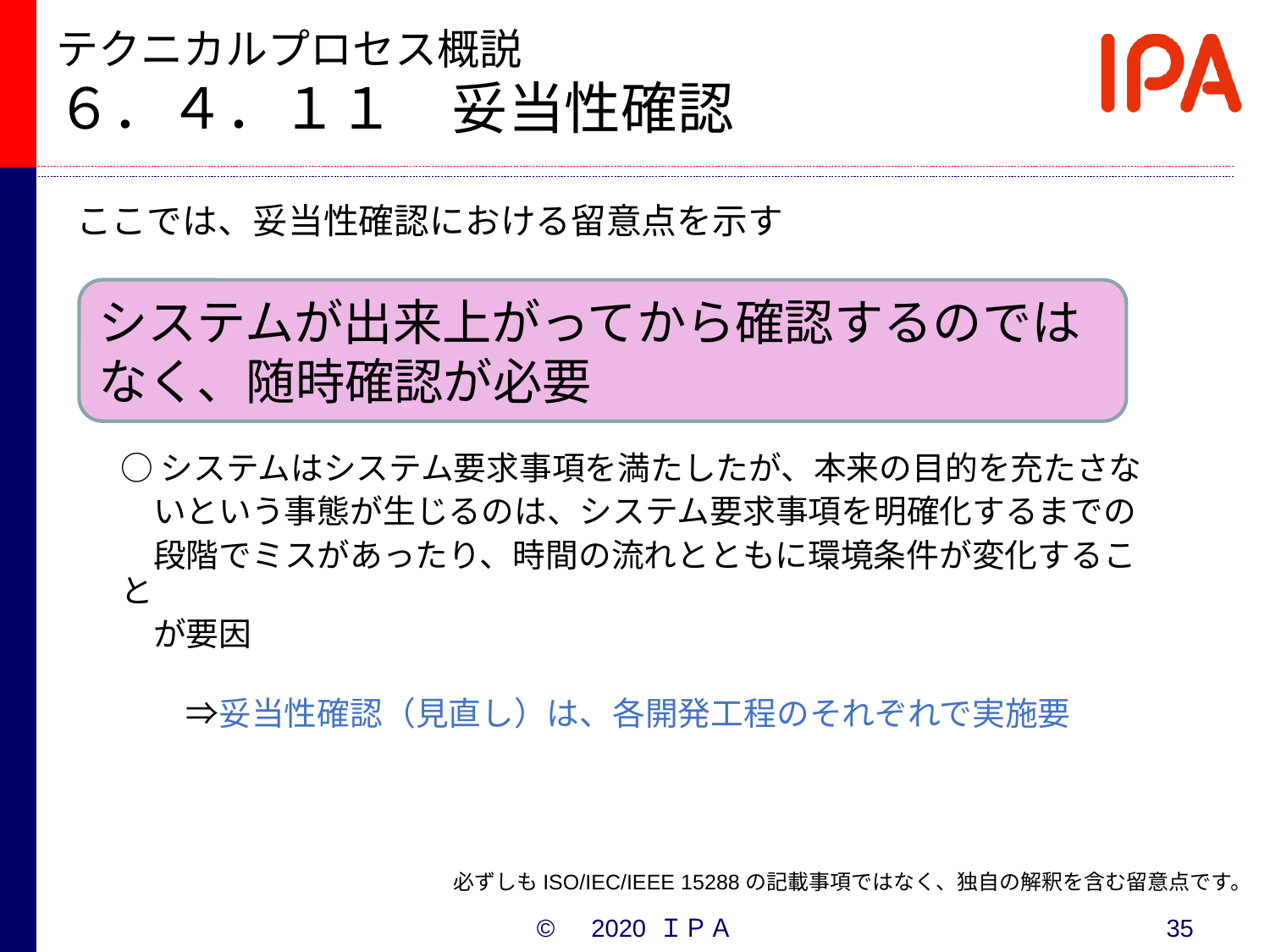

# テクニカルプロセス概説 ６．４．１１　妥当性確認

ここでは、妥当性確認における留意点を示す
システムが出来上がってから確認するのでは
なく、随時確認が必要
○システムはシステム要求事項を満たしたが、本来の目的を充たさな
　いという事態が生じるのは、システム要求事項を明確化するまでの
　段階でミスがあったり、時間の流れとともに環境条件が変化すること
　が要因
　　　　　
　　⇒妥当性確認（見直し）は、各開発工程のそれぞれで実施要
必ずしもISO/IEC/IEEE 15288の記載事項ではなく、独自の解釈を含む留意点です。
©　2020 ＩＰＡ
35